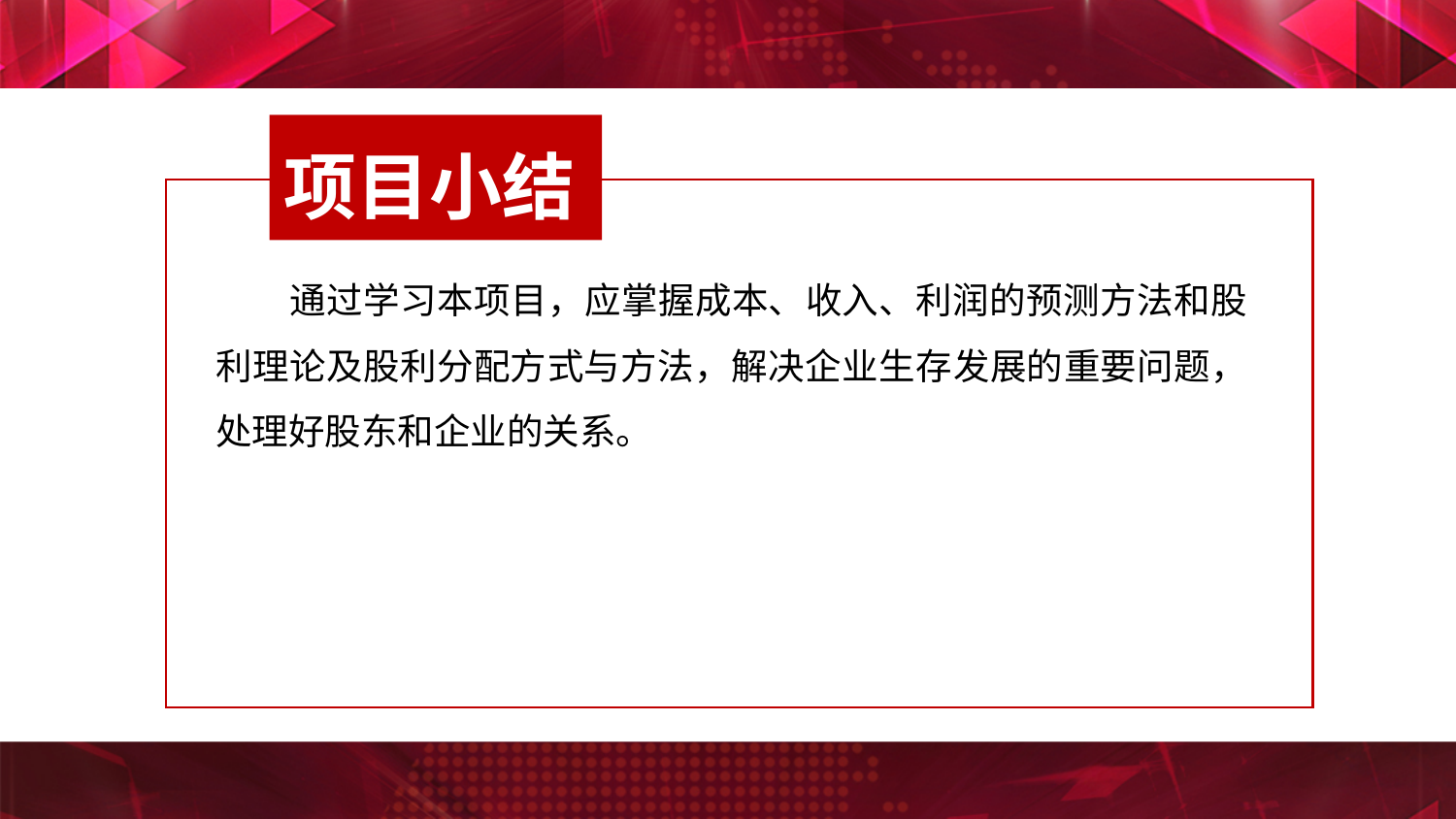

项目小结

　　通过学习本项目，应掌握成本、收入、利润的预测方法和股利理论及股利分配方式与方法，解决企业生存发展的重要问题，处理好股东和企业的关系。